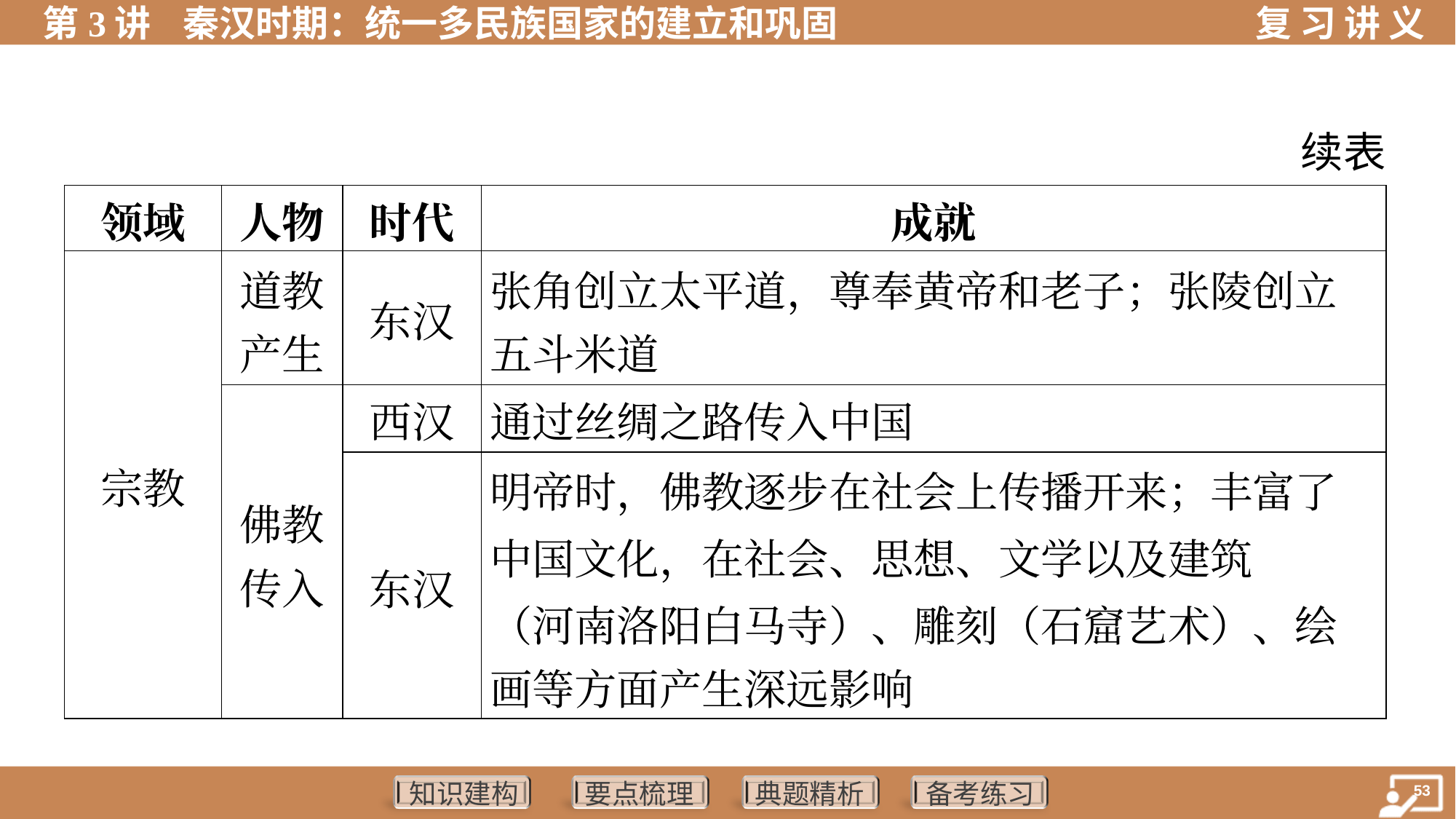

续表
| 领域 | 人物 | 时代 | 成就 |
| --- | --- | --- | --- |
| 宗教 | 道教 产生 | 东汉 | 张角创立太平道，尊奉黄帝和老子；张陵创立 五斗米道 |
|  | 佛教 传入 | 西汉 | 通过丝绸之路传入中国 |
|  |  | 东汉 | 明帝时，佛教逐步在社会上传播开来；丰富了 中国文化，在社会、思想、文学以及建筑 （河南洛阳白马寺）、雕刻（石窟艺术）、绘 画等方面产生深远影响 |